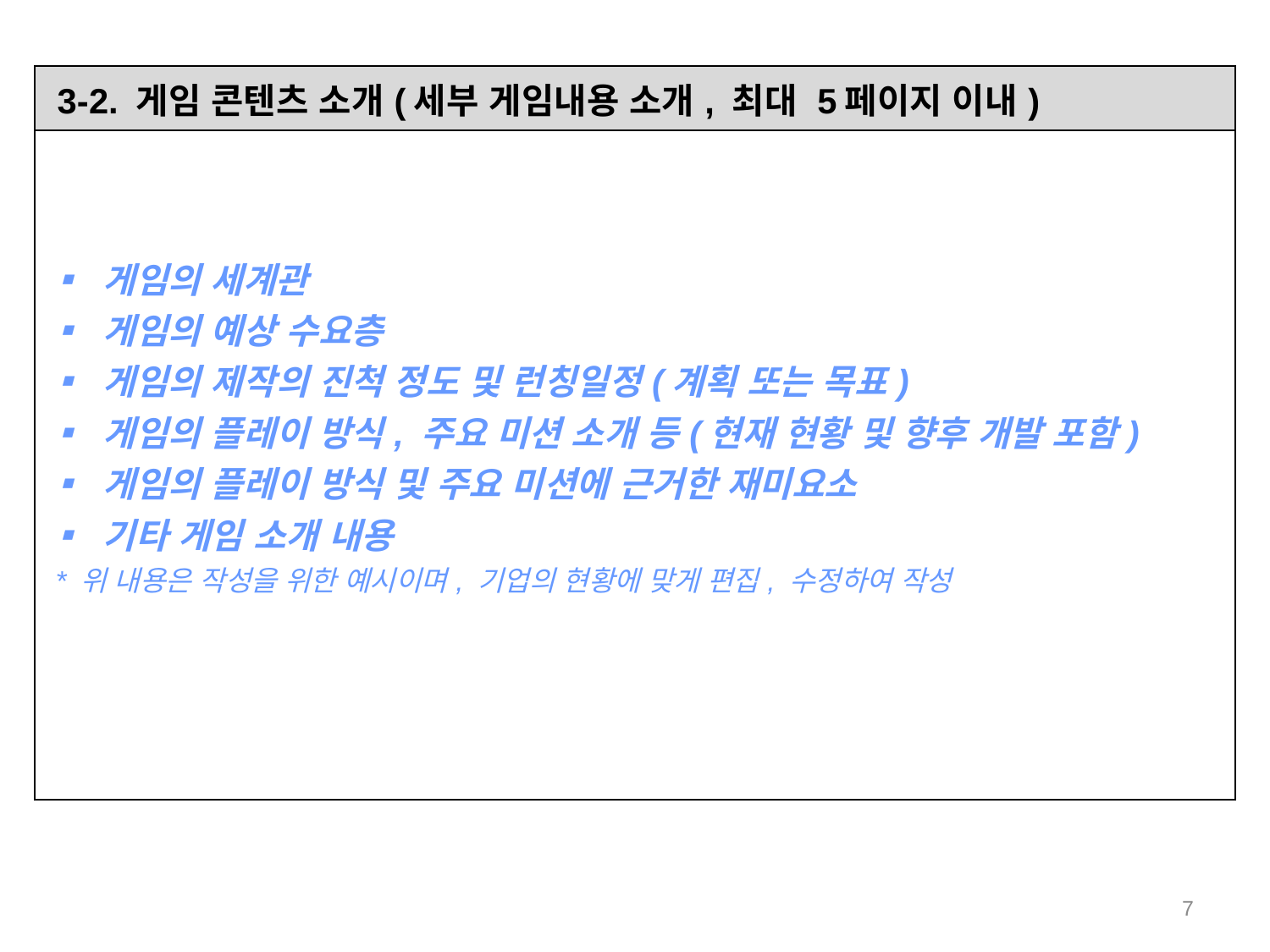

| 3-2. 게임 콘텐츠 소개(세부 게임내용 소개, 최대 5페이지 이내) |
| --- |
| ▪ 게임의 세계관 ▪ 게임의 예상 수요층 ▪ 게임의 제작의 진척 정도 및 런칭일정(계획 또는 목표) ▪ 게임의 플레이 방식, 주요 미션 소개 등(현재 현황 및 향후 개발 포함) ▪ 게임의 플레이 방식 및 주요 미션에 근거한 재미요소 ▪ 기타 게임 소개 내용 \* 위 내용은 작성을 위한 예시이며, 기업의 현황에 맞게 편집, 수정하여 작성 |
7